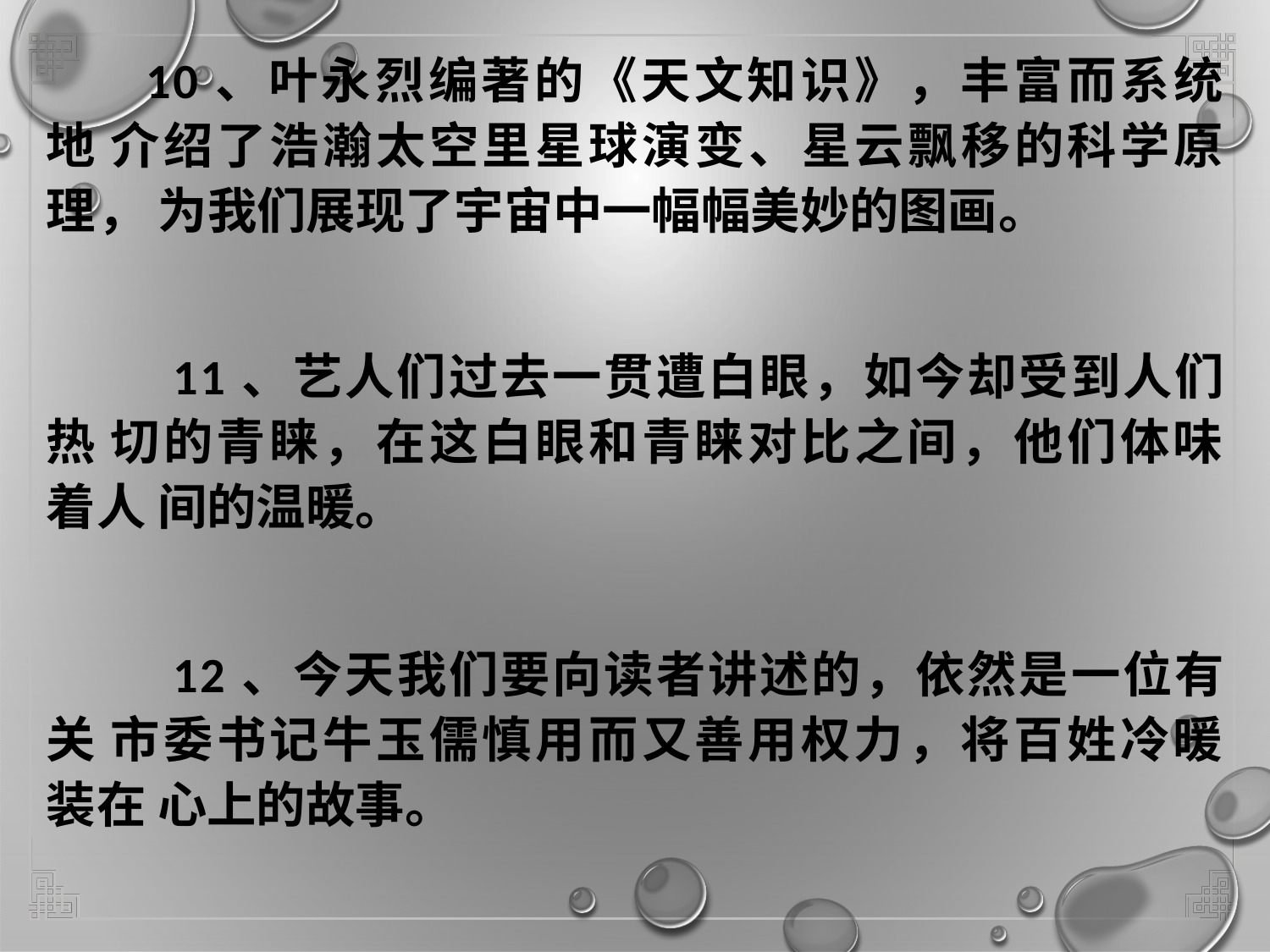

# 10、叶永烈编著的《天文知识》，丰富而系统地 介绍了浩瀚太空里星球演变、星云飘移的科学原理， 为我们展现了宇宙中一幅幅美妙的图画。
11、艺人们过去一贯遭白眼，如今却受到人们热 切的青睐，在这白眼和青睐对比之间，他们体味着人 间的温暖。

12、今天我们要向读者讲述的，依然是一位有关 市委书记牛玉儒慎用而又善用权力，将百姓冷暖装在 心上的故事。